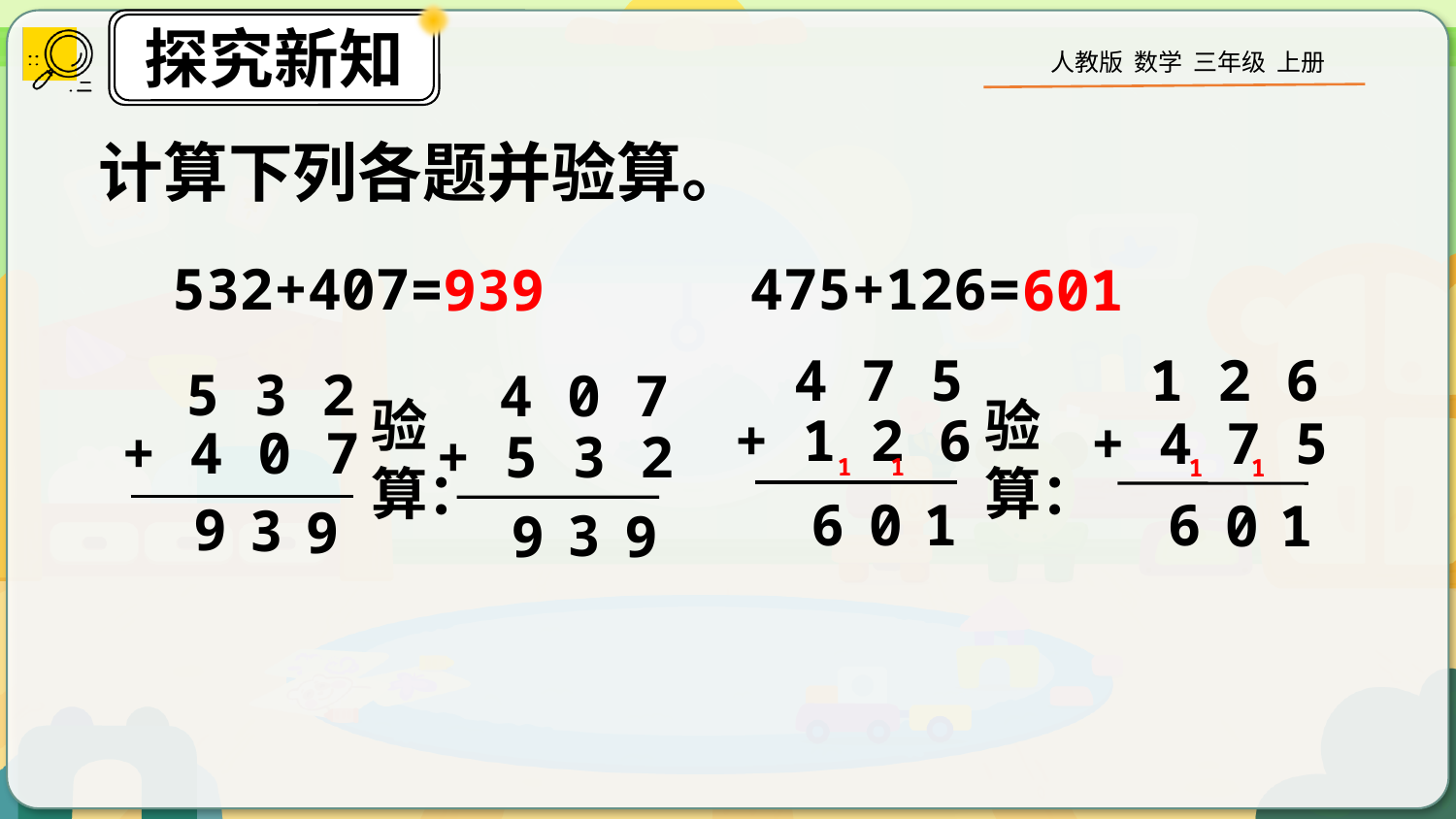

计算下列各题并验算。
532+407=
475+126=
939
601
4 7 5
1 2 6
5 3 2
4 0 7
验
算：
验
算：
+ 1 2 6
+ 4 7 5
+ 4 0 7
+ 5 3 2
1
1
1
1
6
0
1
6
0
1
9
3
9
3
9
9